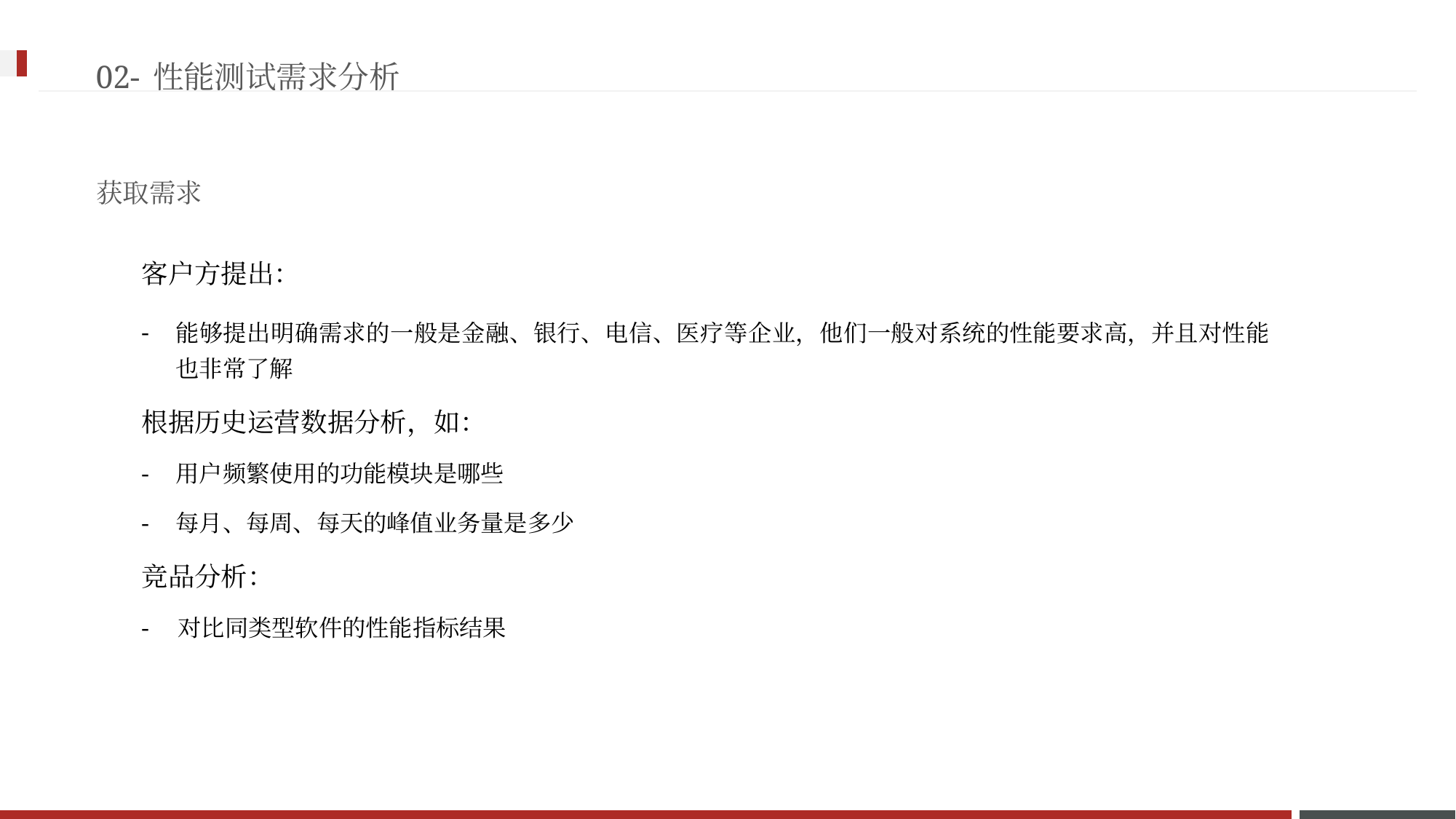

02-性能测试需求分析

获取需求

客户方提出：

能够提出明确需求的一般是金融、银行、电信、医疗等企业，他们一般对系统的性能要求高，并且对性能 也非常了解

根据历史运营数据分析，如：

用户频繁使用的功能模块是哪些
每月、每周、每天的峰值业务量是多少

竞品分析：

对比同类型软件的性能指标结果